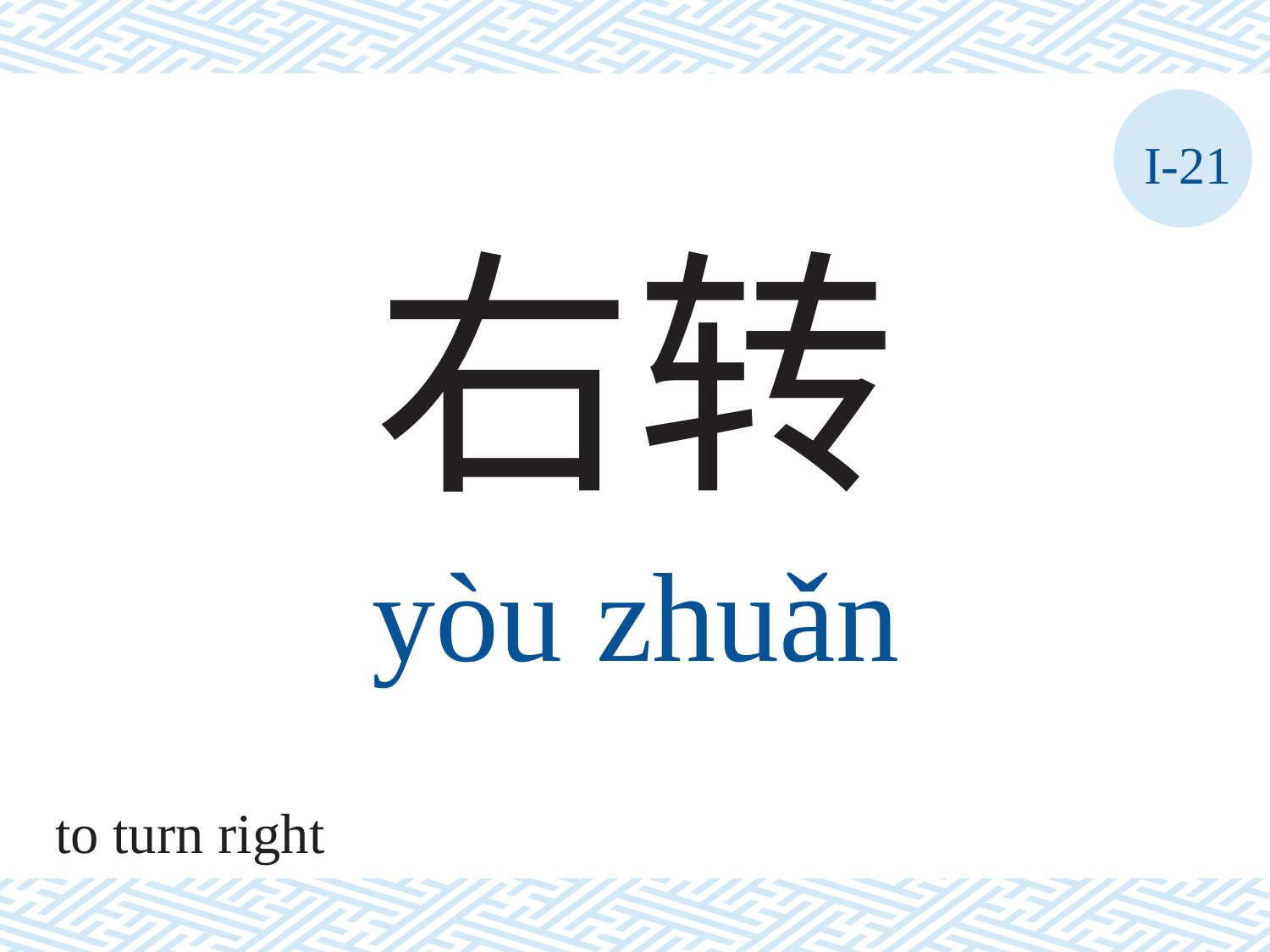

I-21
右转
yòu	zhuǎn
to turn right